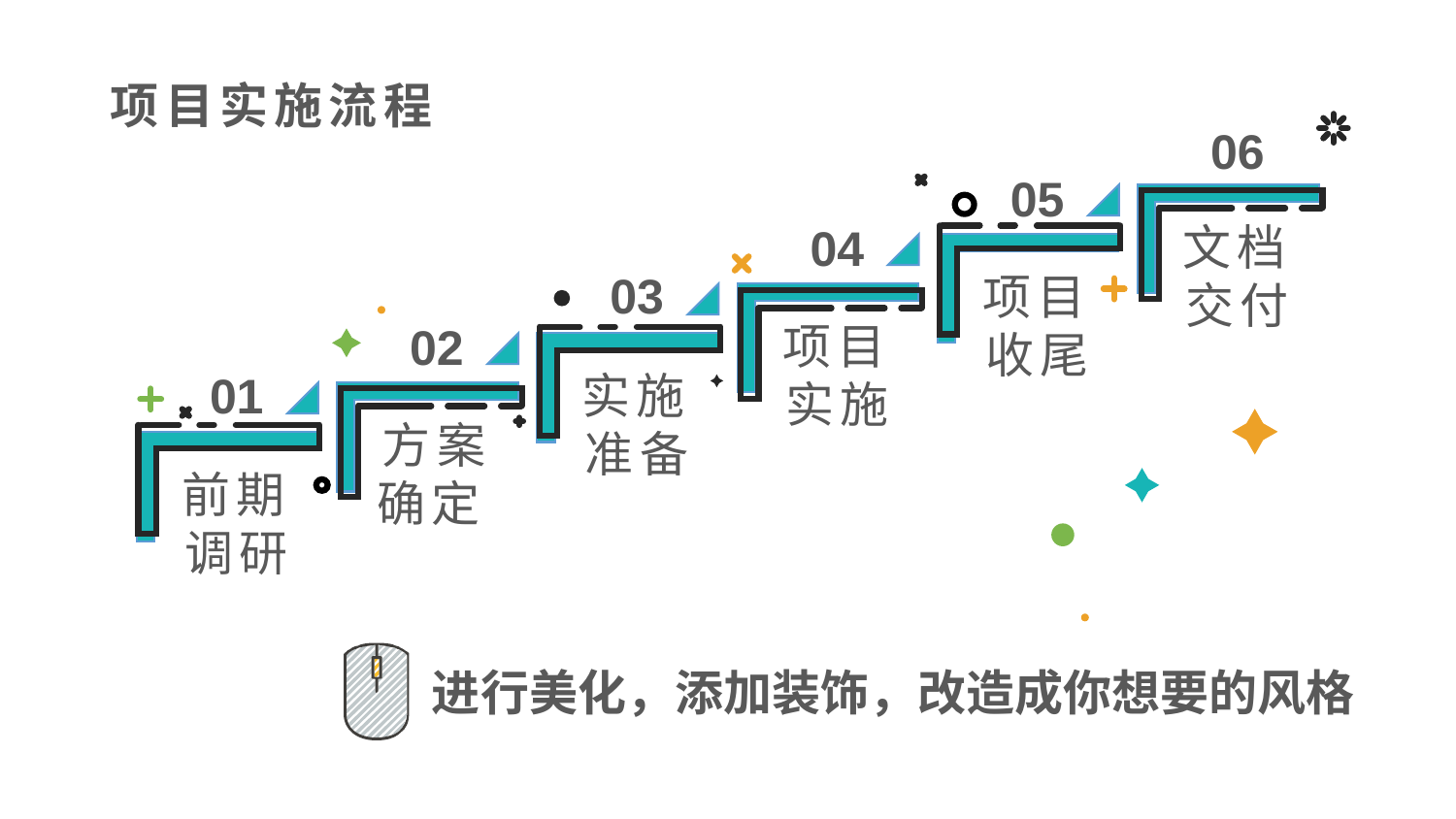

项目实施流程
06

05

文档交付
04

项目收尾
03

项目实施

02

实施准备
01

方案确定

前期调研

进行美化，添加装饰，改造成你想要的风格